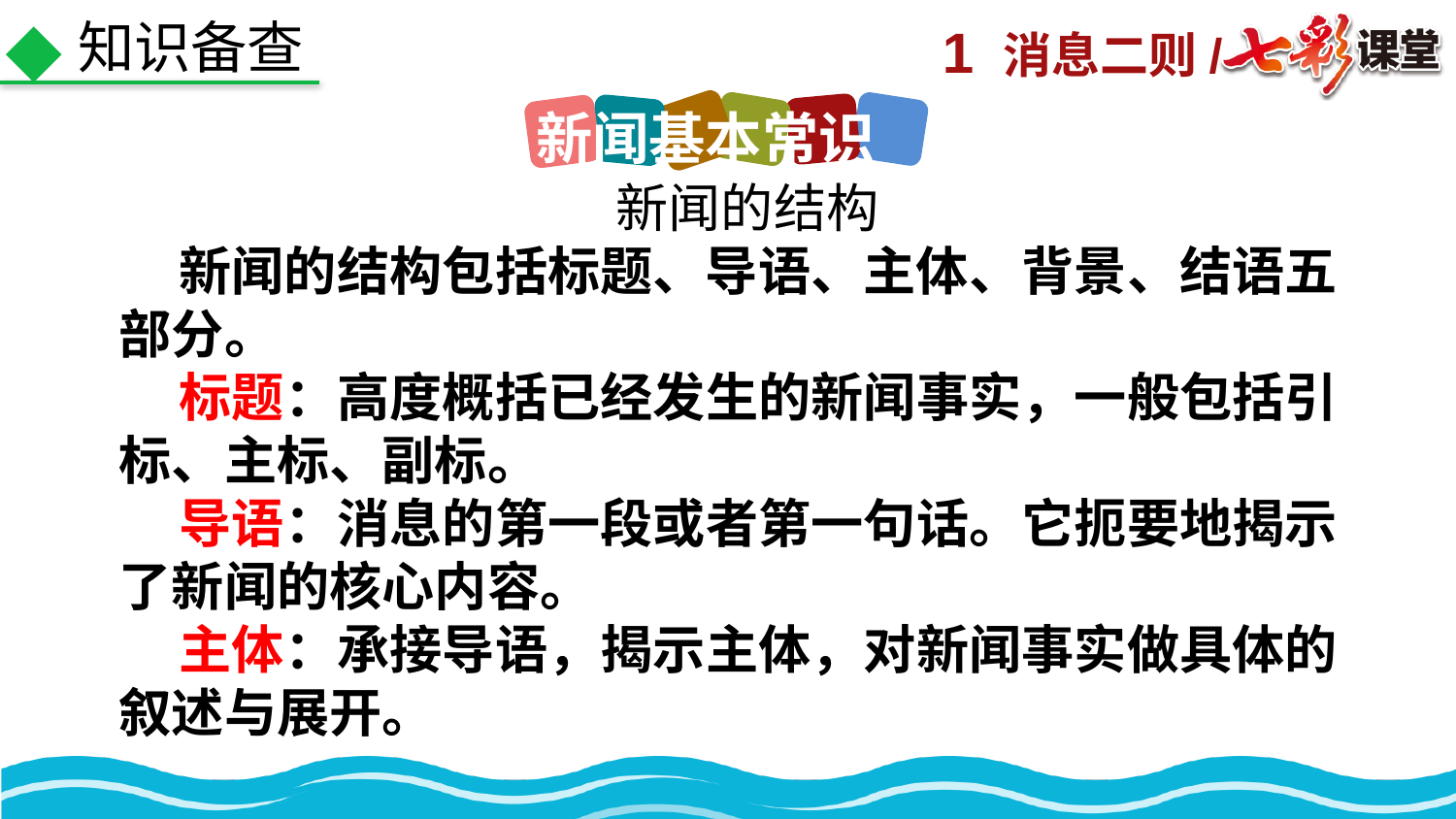

知识备查

新闻基本常识

新闻的结构
    新闻的结构包括标题、导语、主体、背景、结语五部分。
    标题：高度概括已经发生的新闻事实，一般包括引标、主标、副标。
    导语：消息的第一段或者第一句话。它扼要地揭示了新闻的核心内容。
    主体：承接导语，揭示主体，对新闻事实做具体的叙述与展开。